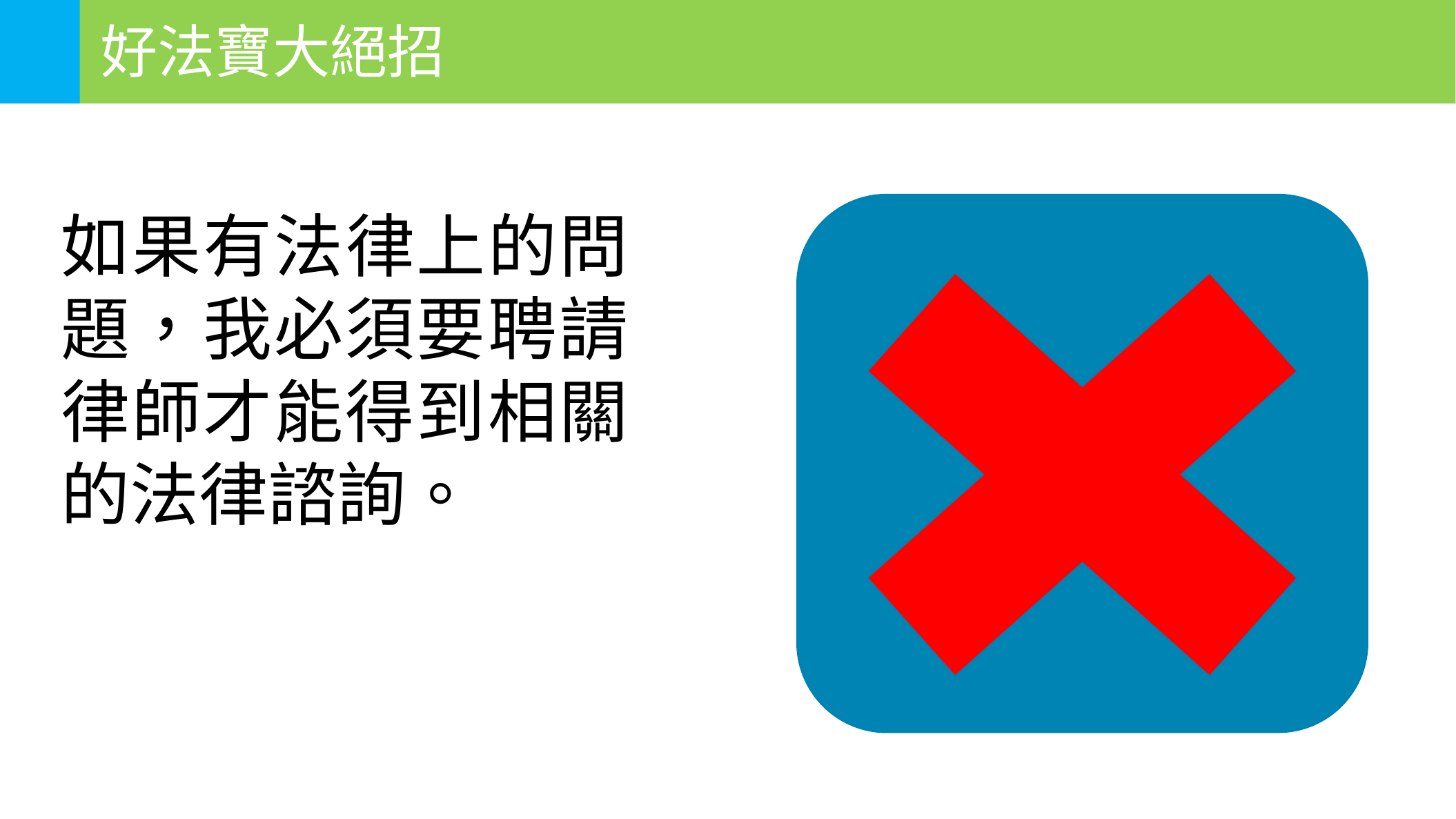

好法寶大絕招

如果有法律上的問題，我必須要聘請律師才能得到相關的法律諮詢。